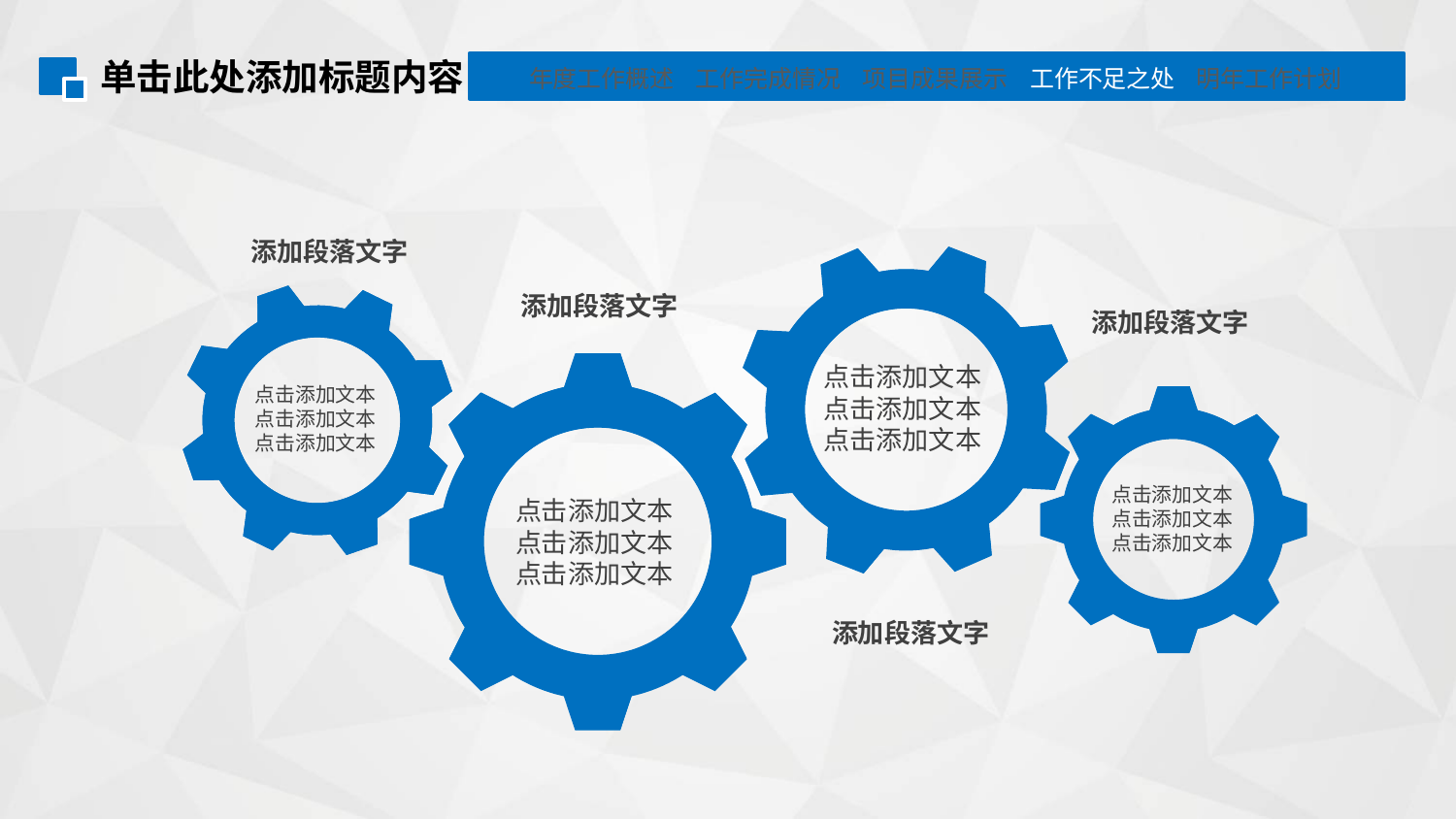

单击此处添加标题内容
添加段落文字

添加段落文字

添加段落文字
点击添加文本
点击添加文本
点击添加文本
点击添加文本
点击添加文本
点击添加文本

点击添加文本
点击添加文本
点击添加文本
点击添加文本
点击添加文本
点击添加文本
添加段落文字